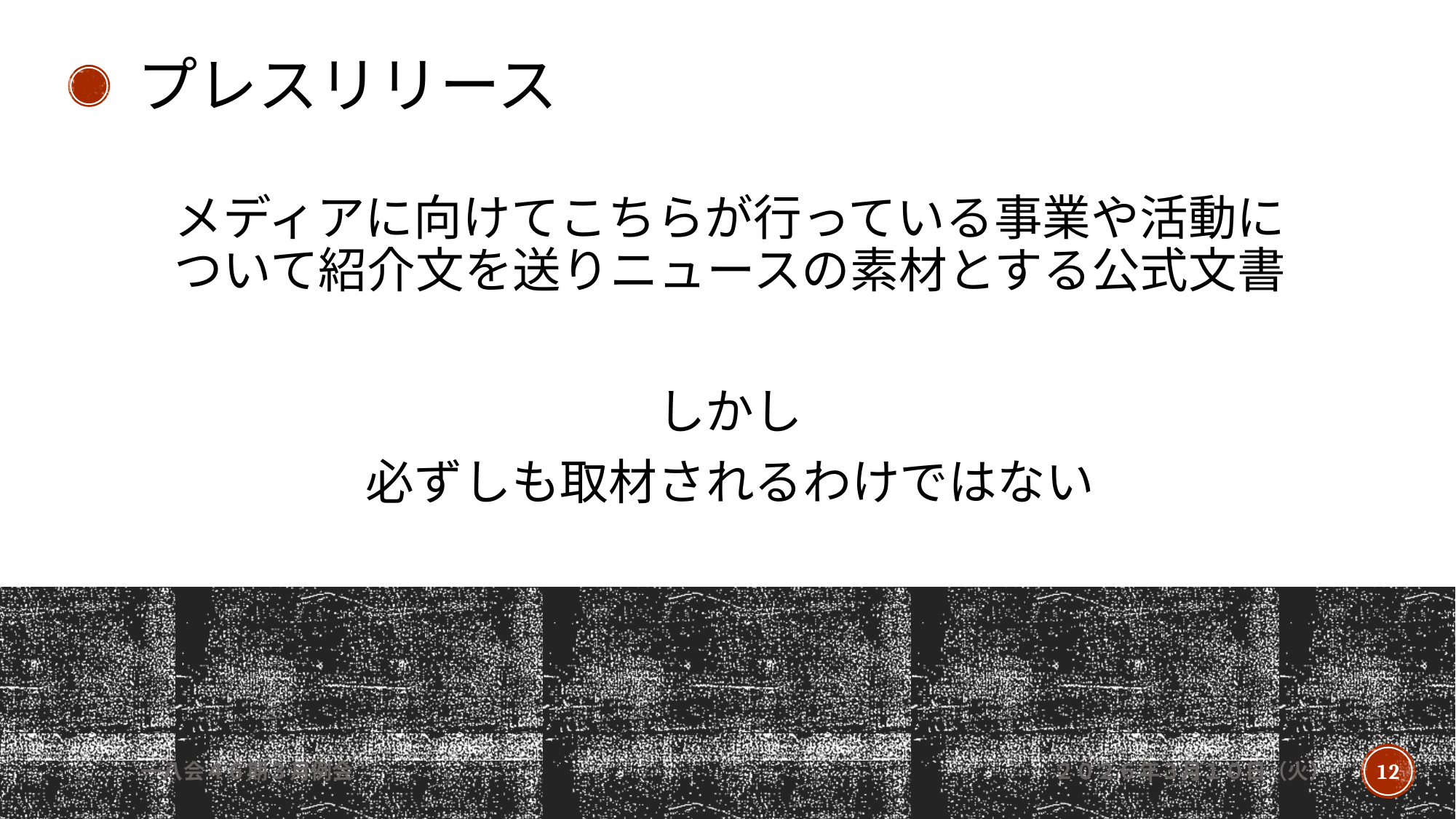

プレスリリース

メディアに向けてこちらが行っている事業や活動について紹介文を送りニュースの素材とする公式文書

しかし
必ずしも取材されるわけではない
一八会４６期３月例会
２０２６年３月１０日（火）